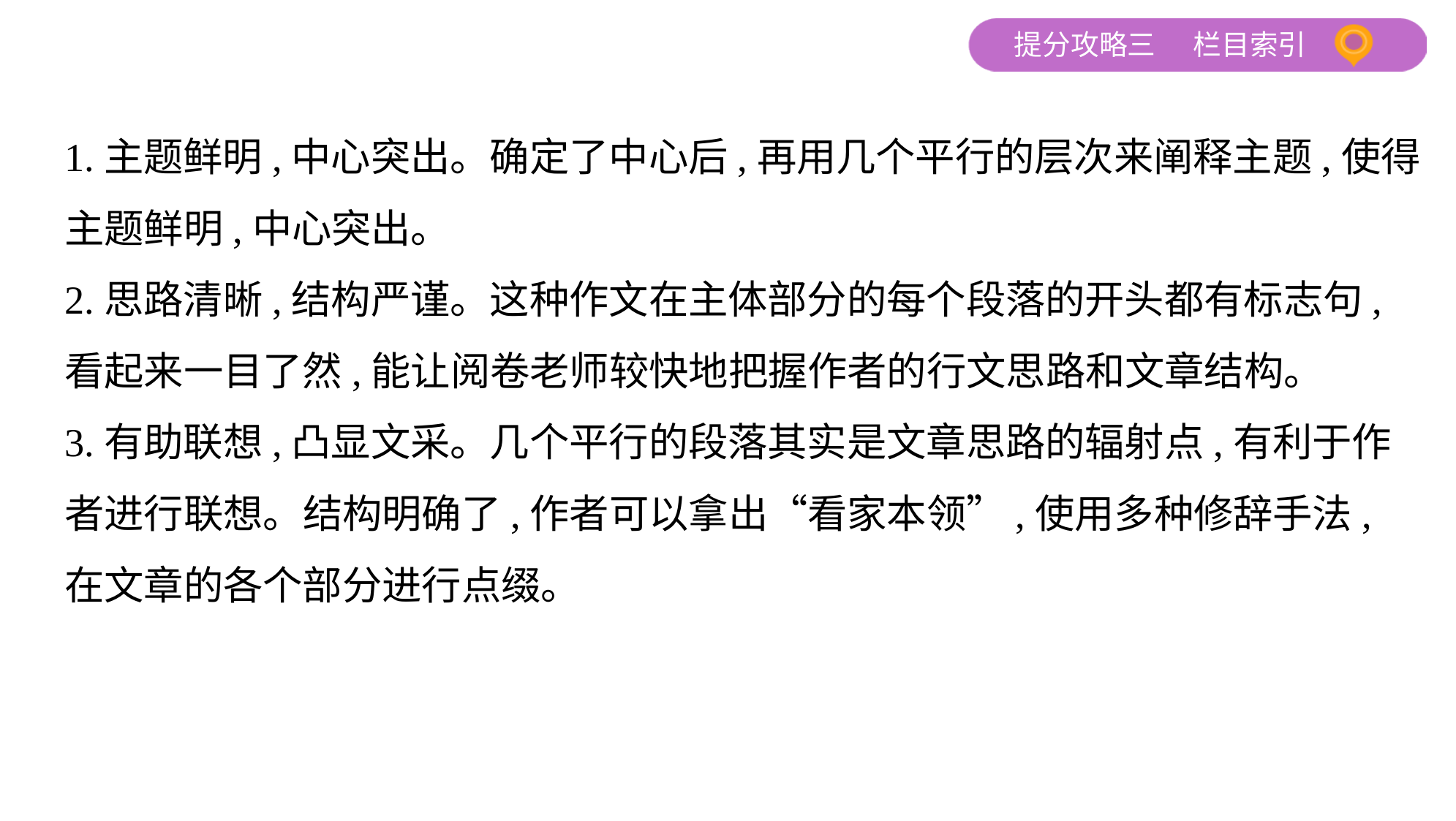

1.主题鲜明,中心突出。确定了中心后,再用几个平行的层次来阐释主题,使得
主题鲜明,中心突出。
2.思路清晰,结构严谨。这种作文在主体部分的每个段落的开头都有标志句,
看起来一目了然,能让阅卷老师较快地把握作者的行文思路和文章结构。
3.有助联想,凸显文采。几个平行的段落其实是文章思路的辐射点,有利于作
者进行联想。结构明确了,作者可以拿出“看家本领”,使用多种修辞手法,
在文章的各个部分进行点缀。